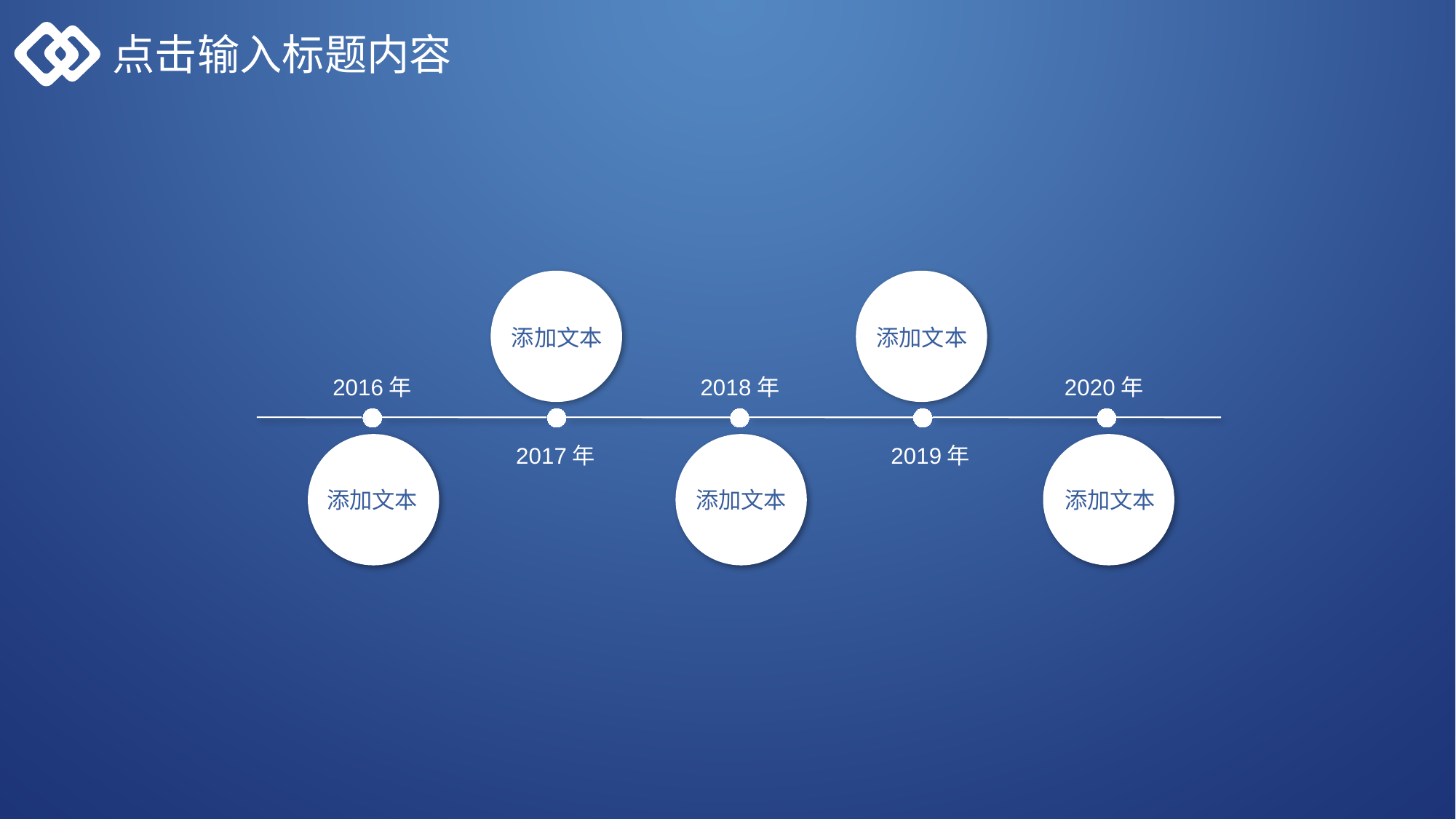

点击输入标题内容

添加文本
添加文本
2016年
2018年
2020年

2017年
2019年
添加文本
添加文本
添加文本